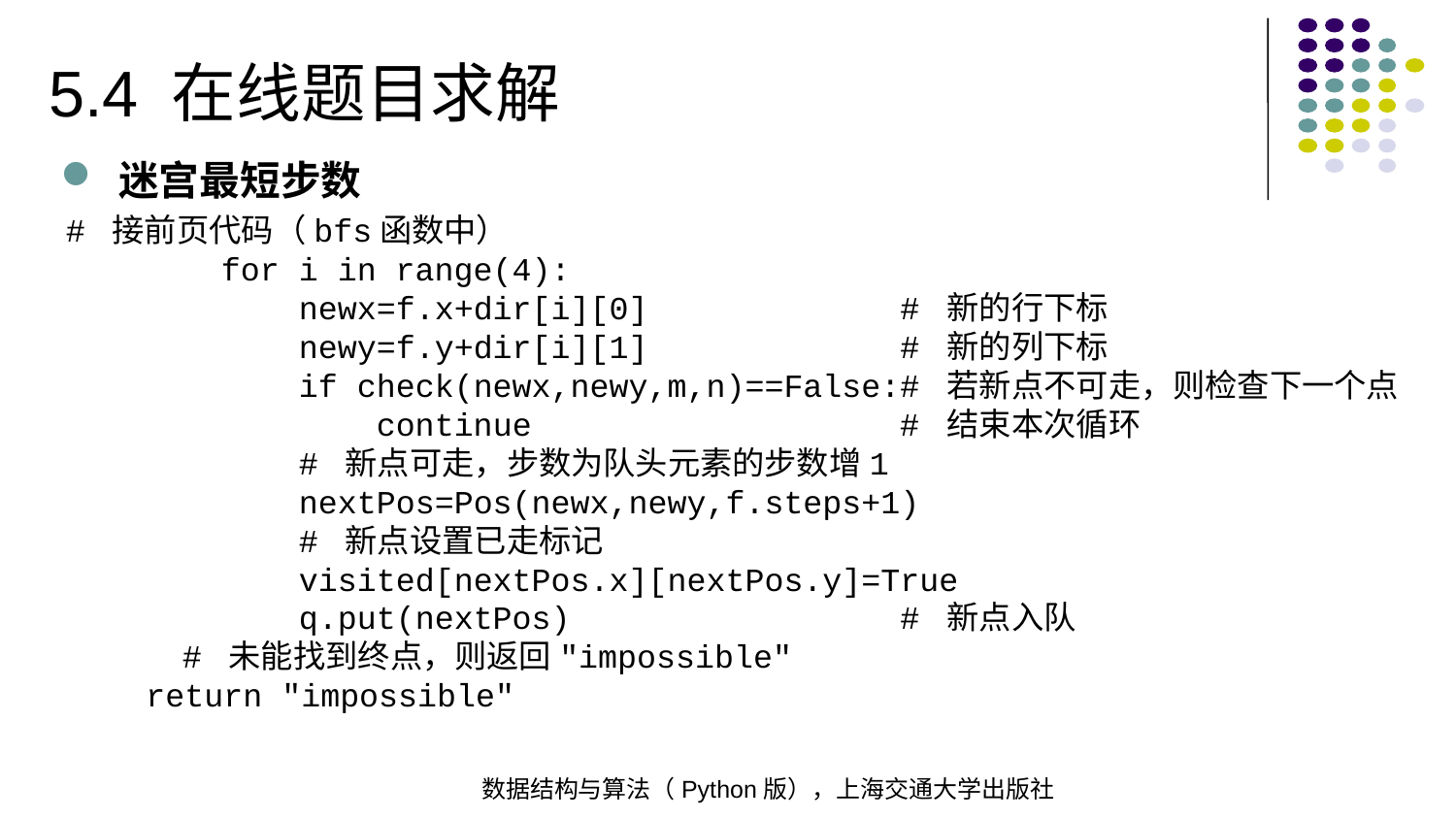

5.4 在线题目求解
迷宫最短步数
# 接前页代码（bfs函数中）
        for i in range(4):
            newx=f.x+dir[i][0]             # 新的行下标
            newy=f.y+dir[i][1]             # 新的列下标
            if check(newx,newy,m,n)==False:# 若新点不可走，则检查下一个点
                continue                   # 结束本次循环
            # 新点可走，步数为队头元素的步数增1
            nextPos=Pos(newx,newy,f.steps+1)
            # 新点设置已走标记
            visited[nextPos.x][nextPos.y]=True
            q.put(nextPos)                 # 新点入队
      # 未能找到终点，则返回"impossible"
          return "impossible"